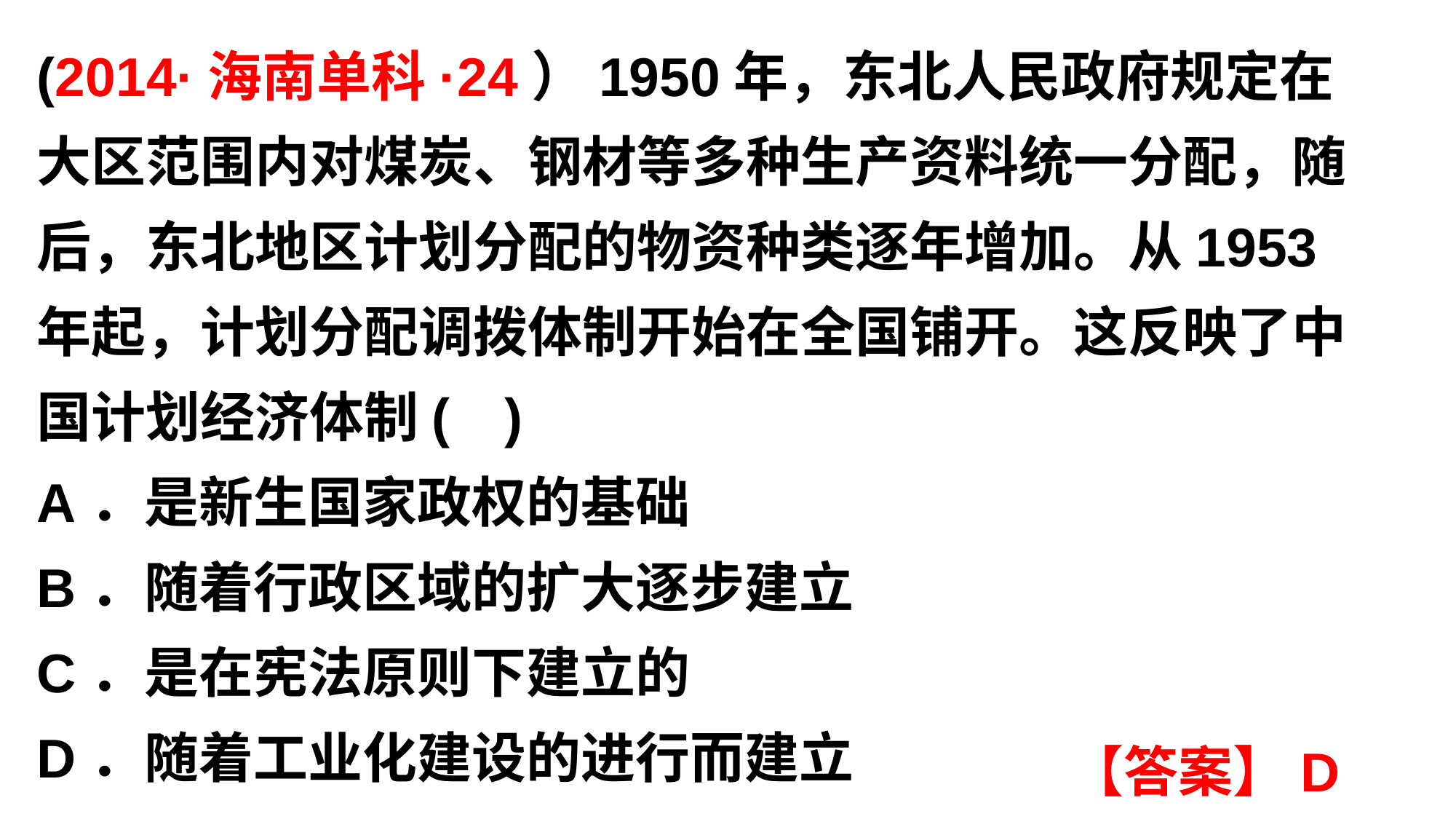

(2014·海南单科·24）1950年，东北人民政府规定在大区范围内对煤炭、钢材等多种生产资料统一分配，随后，东北地区计划分配的物资种类逐年增加。从1953年起，计划分配调拨体制开始在全国铺开。这反映了中国计划经济体制(  )
A．是新生国家政权的基础
B．随着行政区域的扩大逐步建立
C．是在宪法原则下建立的
D．随着工业化建设的进行而建立
【答案】D